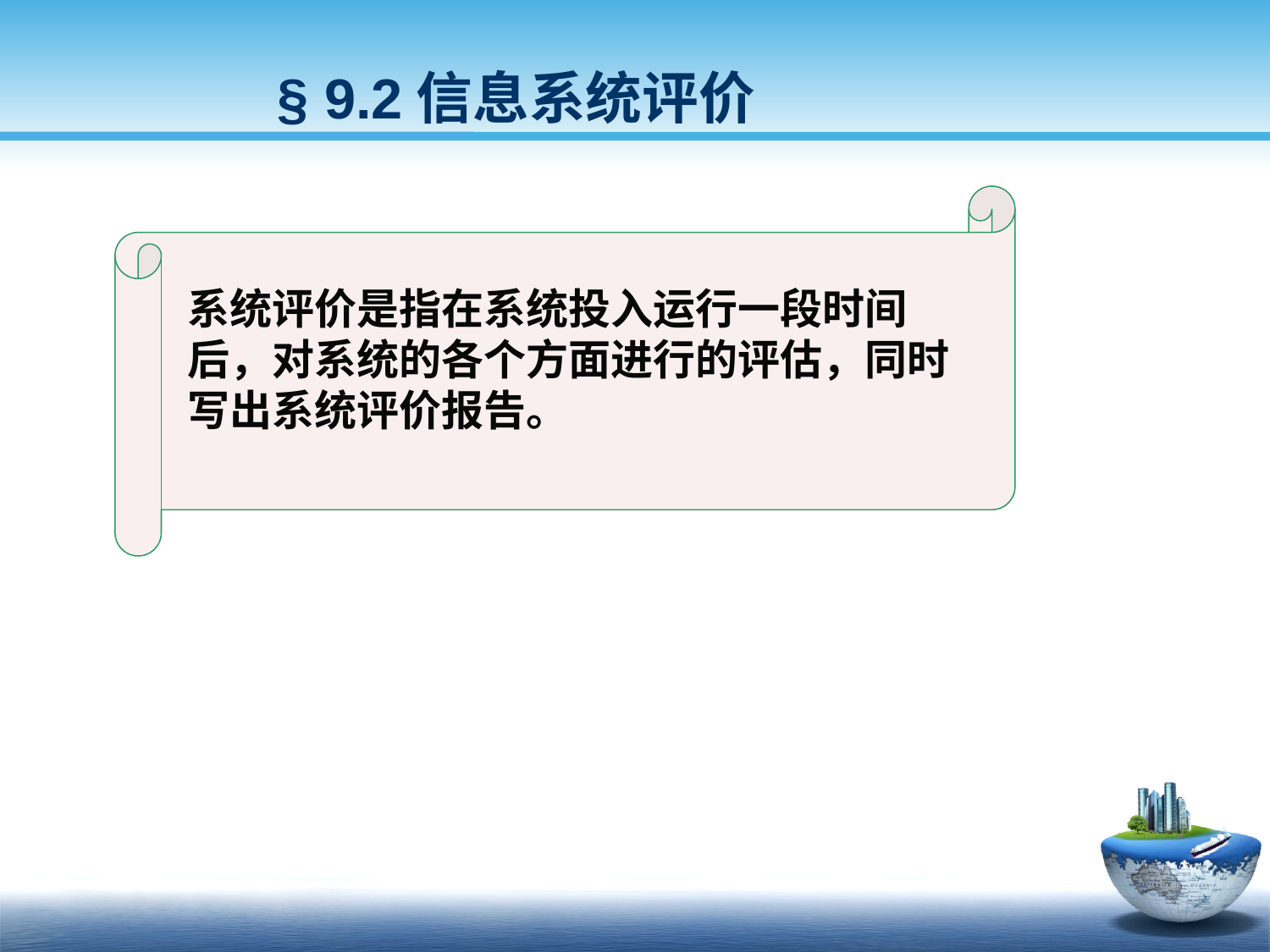

§ 9.2信息系统评价

系统评价是指在系统投入运行一段时间后，对系统的各个方面进行的评估，同时写出系统评价报告。